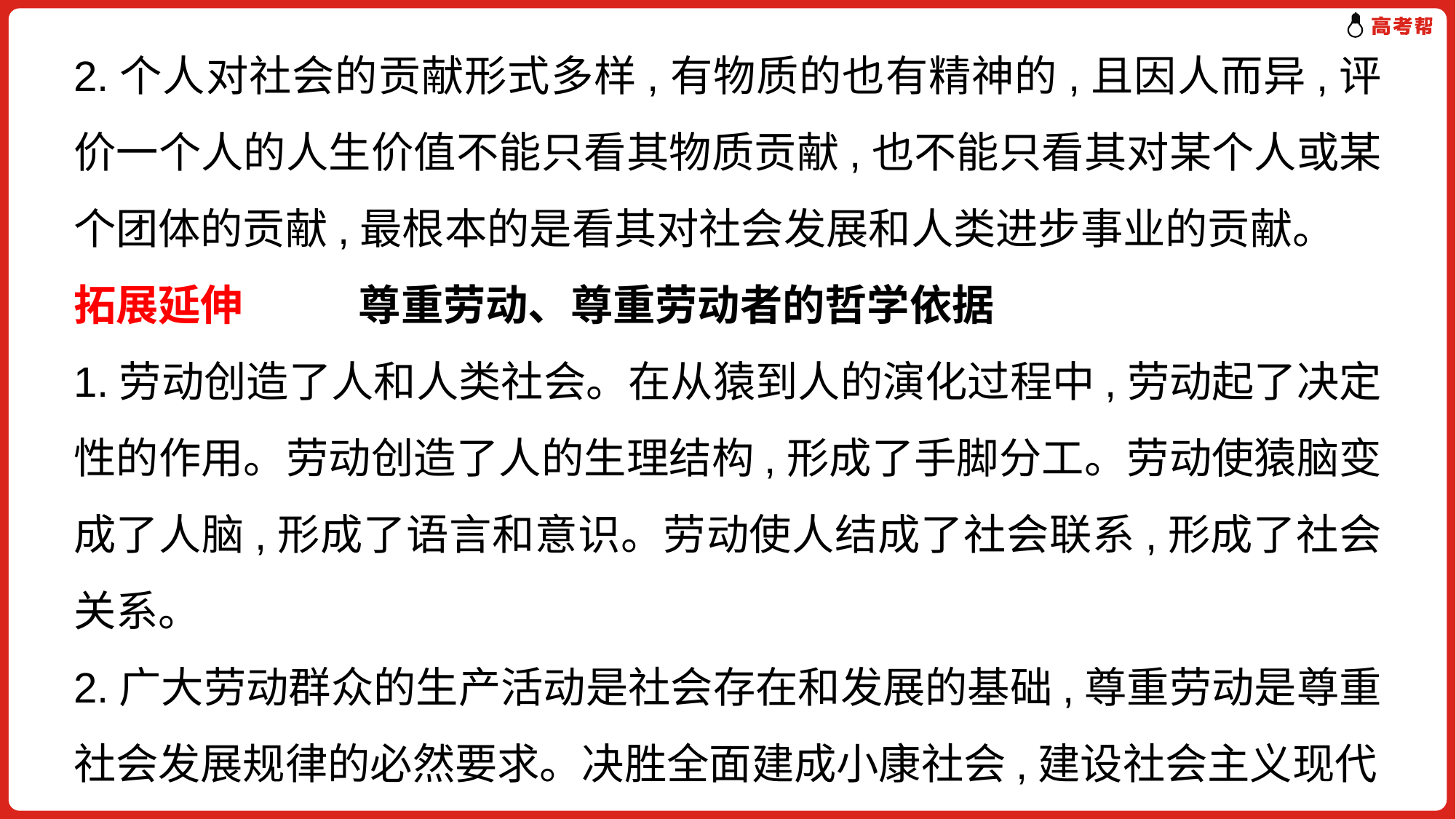

2.个人对社会的贡献形式多样,有物质的也有精神的,且因人而异,评价一个人的人生价值不能只看其物质贡献,也不能只看其对某个人或某个团体的贡献,最根本的是看其对社会发展和人类进步事业的贡献。
拓展延伸            尊重劳动、尊重劳动者的哲学依据
1.劳动创造了人和人类社会。在从猿到人的演化过程中,劳动起了决定性的作用。劳动创造了人的生理结构,形成了手脚分工。劳动使猿脑变成了人脑,形成了语言和意识。劳动使人结成了社会联系,形成了社会关系。
2.广大劳动群众的生产活动是社会存在和发展的基础,尊重劳动是尊重社会发展规律的必然要求。决胜全面建成小康社会,建设社会主义现代